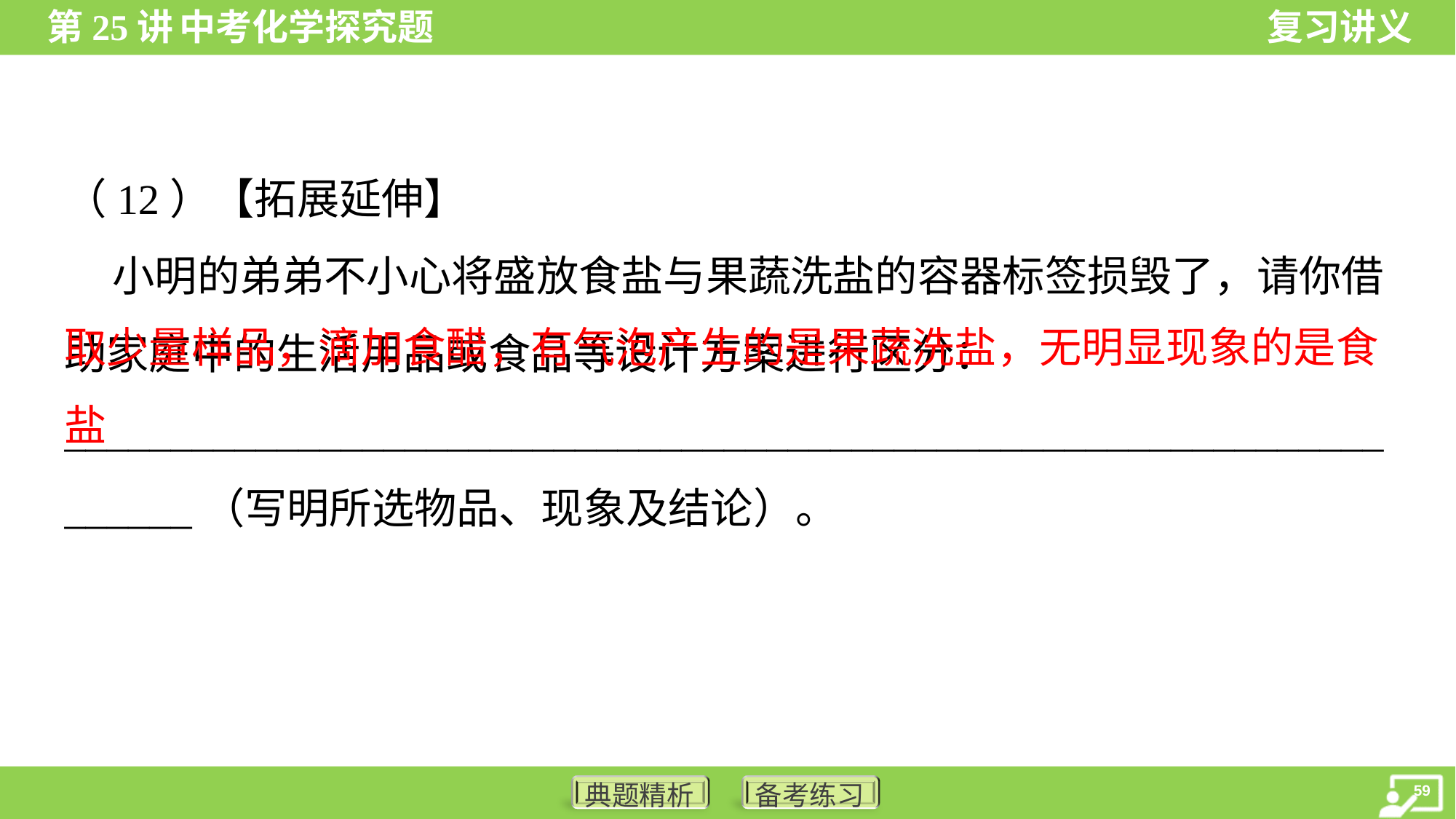

（12）【拓展延伸】
    小明的弟弟不小心将盛放食盐与果蔬洗盐的容器标签损毁了，请你借助家庭中的生活用品或食品等设计方案进行区分：____________________________________________________________________（写明所选物品、现象及结论）。
取少量样品，滴加食醋，有气泡产生的是果蔬洗盐，无明显现象的是食盐